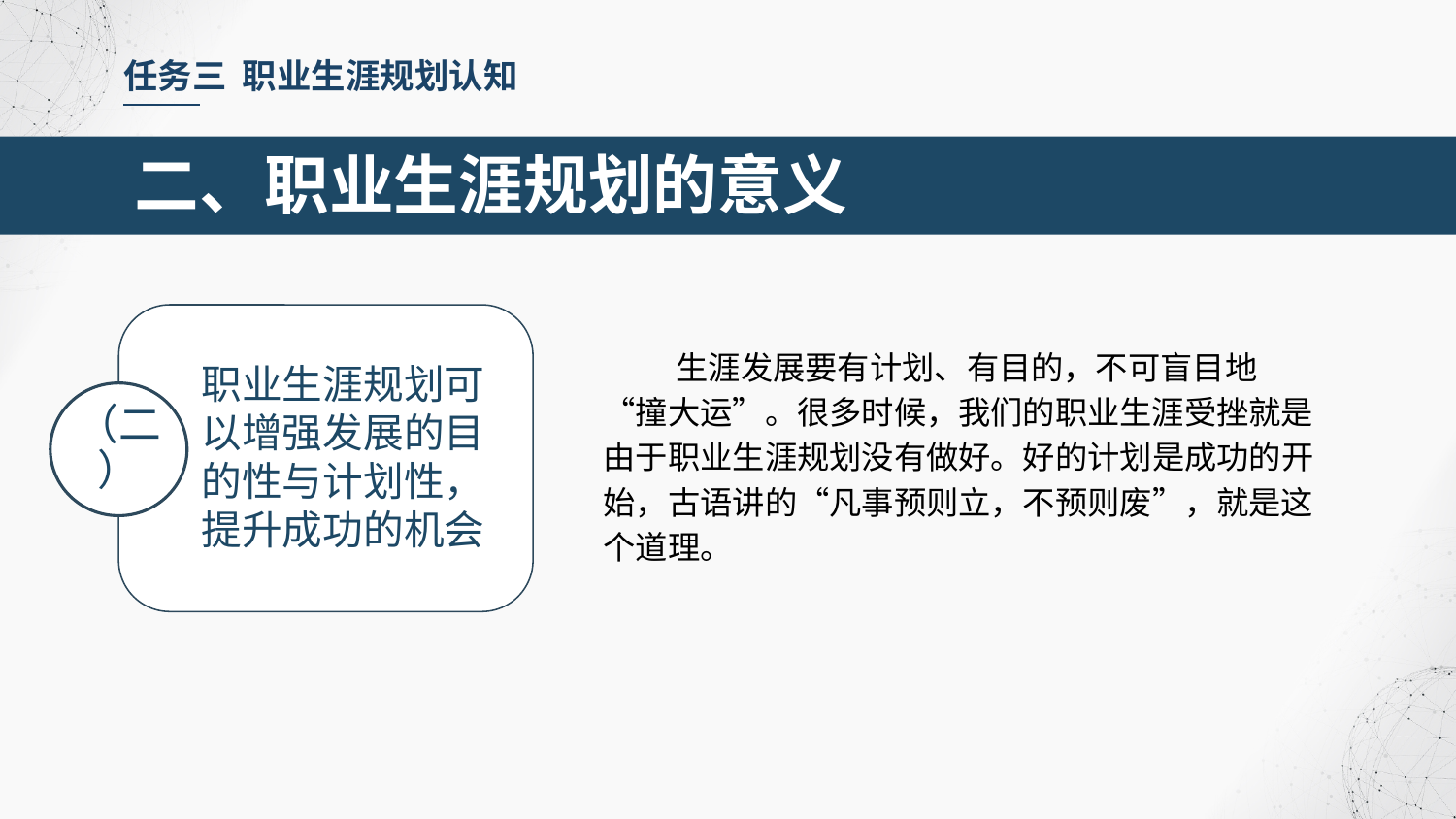

任务三  职业生涯规划认知

二、职业生涯规划的意义

（二）
生涯发展要有计划、有目的，不可盲目地“撞大运”。很多时候，我们的职业生涯受挫就是由于职业生涯规划没有做好。好的计划是成功的开始，古语讲的“凡事预则立，不预则废”，就是这个道理。
职业生涯规划可以增强发展的目的性与计划性，提升成功的机会